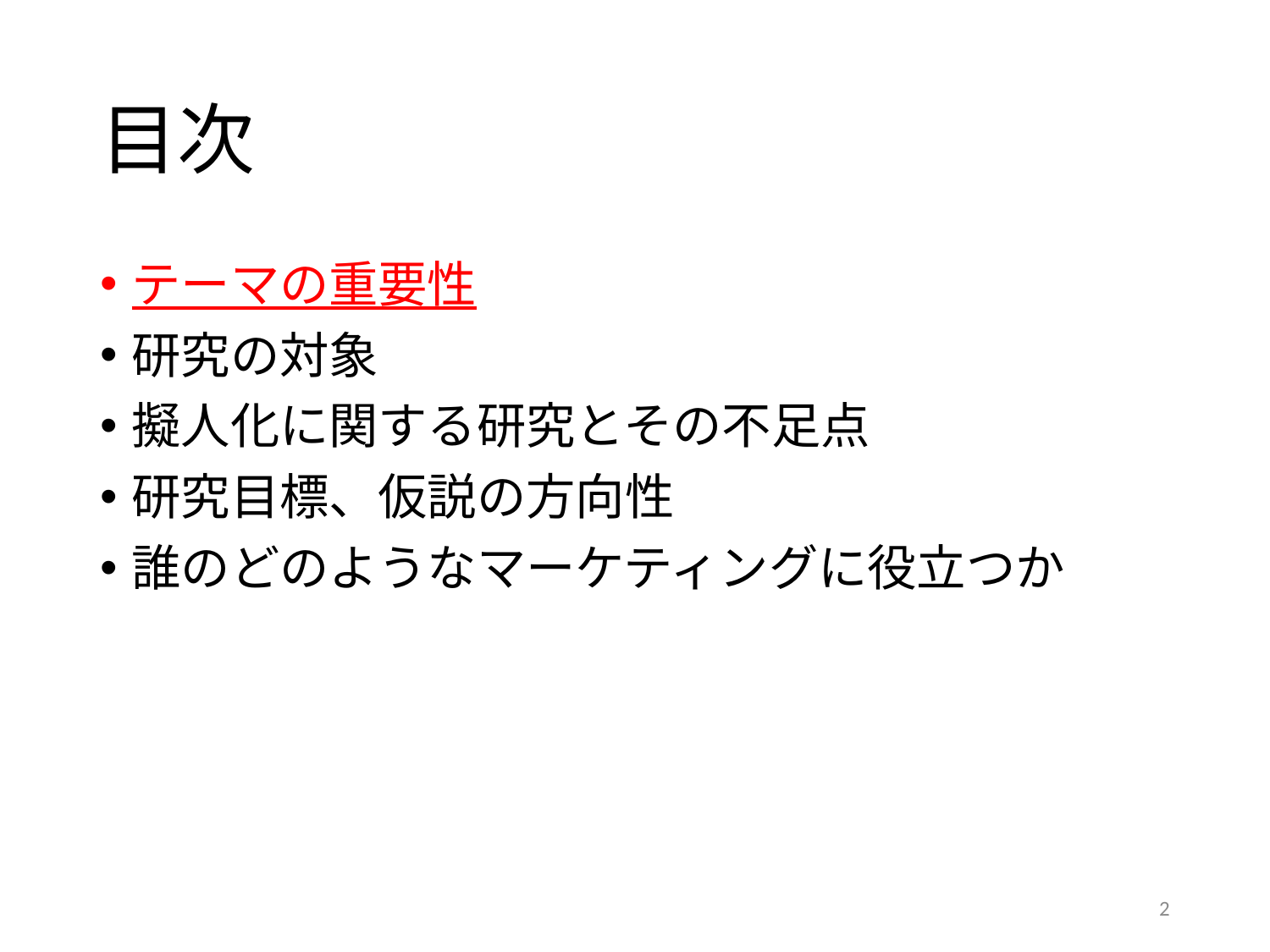

# 目次
テーマの重要性
研究の対象
擬人化に関する研究とその不足点
研究目標、仮説の方向性
誰のどのようなマーケティングに役立つか

2